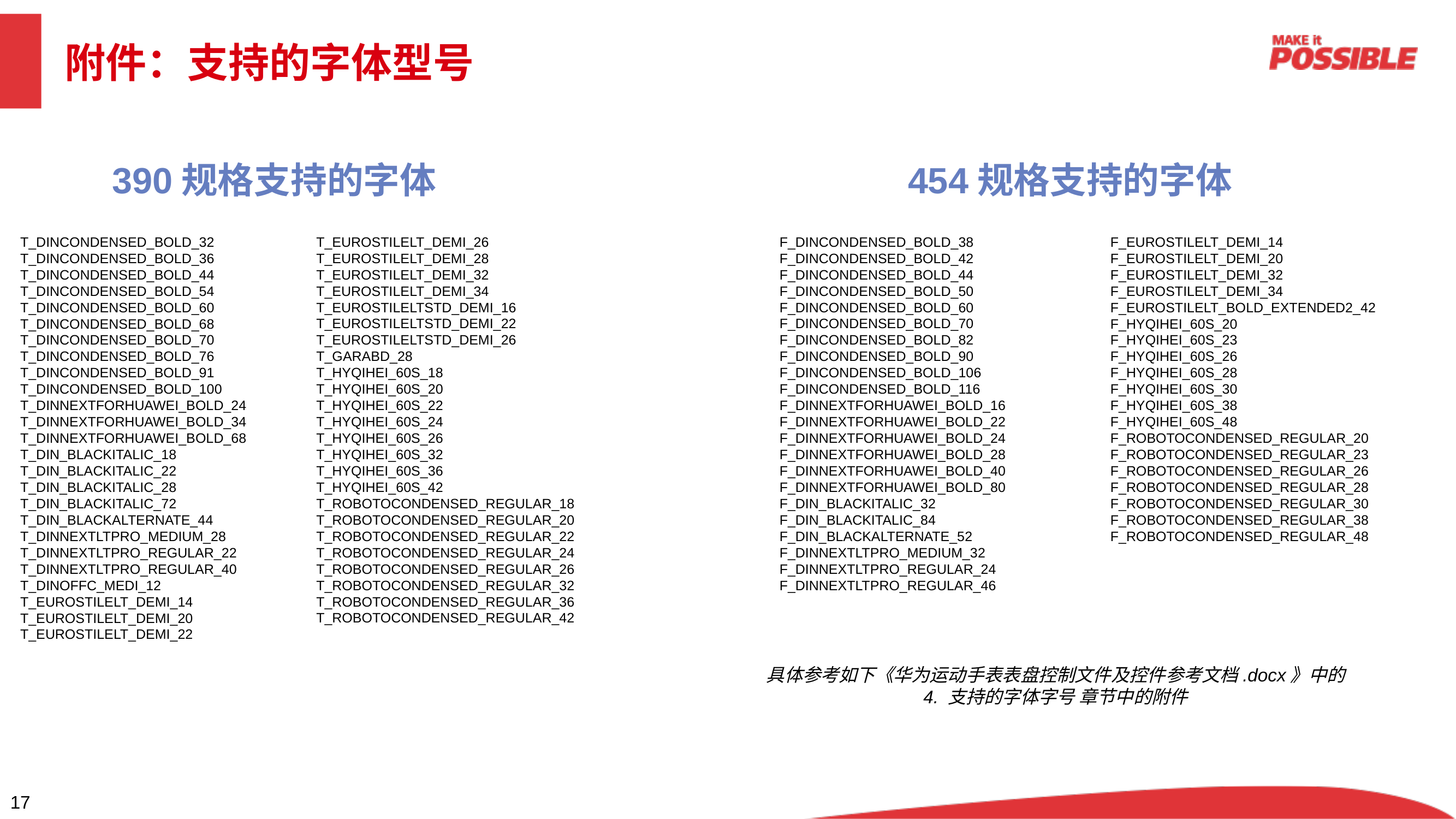

附件：支持的字体型号
390规格支持的字体
454规格支持的字体
T_DINCONDENSED_BOLD_32
T_DINCONDENSED_BOLD_36
T_DINCONDENSED_BOLD_44
T_DINCONDENSED_BOLD_54
T_DINCONDENSED_BOLD_60
T_DINCONDENSED_BOLD_68
T_DINCONDENSED_BOLD_70
T_DINCONDENSED_BOLD_76
T_DINCONDENSED_BOLD_91
T_DINCONDENSED_BOLD_100
T_DINNEXTFORHUAWEI_BOLD_24
T_DINNEXTFORHUAWEI_BOLD_34
T_DINNEXTFORHUAWEI_BOLD_68
T_DIN_BLACKITALIC_18
T_DIN_BLACKITALIC_22
T_DIN_BLACKITALIC_28
T_DIN_BLACKITALIC_72
T_DIN_BLACKALTERNATE_44
T_DINNEXTLTPRO_MEDIUM_28
T_DINNEXTLTPRO_REGULAR_22
T_DINNEXTLTPRO_REGULAR_40
T_DINOFFC_MEDI_12
T_EUROSTILELT_DEMI_14
T_EUROSTILELT_DEMI_20
T_EUROSTILELT_DEMI_22
T_EUROSTILELT_DEMI_26
T_EUROSTILELT_DEMI_28
T_EUROSTILELT_DEMI_32
T_EUROSTILELT_DEMI_34
T_EUROSTILELTSTD_DEMI_16
T_EUROSTILELTSTD_DEMI_22
T_EUROSTILELTSTD_DEMI_26
T_GARABD_28
T_HYQIHEI_60S_18
T_HYQIHEI_60S_20
T_HYQIHEI_60S_22
T_HYQIHEI_60S_24
T_HYQIHEI_60S_26
T_HYQIHEI_60S_32
T_HYQIHEI_60S_36
T_HYQIHEI_60S_42
T_ROBOTOCONDENSED_REGULAR_18
T_ROBOTOCONDENSED_REGULAR_20
T_ROBOTOCONDENSED_REGULAR_22
T_ROBOTOCONDENSED_REGULAR_24
T_ROBOTOCONDENSED_REGULAR_26
T_ROBOTOCONDENSED_REGULAR_32
T_ROBOTOCONDENSED_REGULAR_36
T_ROBOTOCONDENSED_REGULAR_42
F_DINCONDENSED_BOLD_38
F_DINCONDENSED_BOLD_42
F_DINCONDENSED_BOLD_44
F_DINCONDENSED_BOLD_50
F_DINCONDENSED_BOLD_60
F_DINCONDENSED_BOLD_70
F_DINCONDENSED_BOLD_82
F_DINCONDENSED_BOLD_90
F_DINCONDENSED_BOLD_106
F_DINCONDENSED_BOLD_116
F_DINNEXTFORHUAWEI_BOLD_16
F_DINNEXTFORHUAWEI_BOLD_22
F_DINNEXTFORHUAWEI_BOLD_24
F_DINNEXTFORHUAWEI_BOLD_28
F_DINNEXTFORHUAWEI_BOLD_40
F_DINNEXTFORHUAWEI_BOLD_80
F_DIN_BLACKITALIC_32
F_DIN_BLACKITALIC_84
F_DIN_BLACKALTERNATE_52
F_DINNEXTLTPRO_MEDIUM_32
F_DINNEXTLTPRO_REGULAR_24
F_DINNEXTLTPRO_REGULAR_46
F_EUROSTILELT_DEMI_14
F_EUROSTILELT_DEMI_20
F_EUROSTILELT_DEMI_32
F_EUROSTILELT_DEMI_34
F_EUROSTILELT_BOLD_EXTENDED2_42
F_HYQIHEI_60S_20
F_HYQIHEI_60S_23
F_HYQIHEI_60S_26
F_HYQIHEI_60S_28
F_HYQIHEI_60S_30
F_HYQIHEI_60S_38
F_HYQIHEI_60S_48
F_ROBOTOCONDENSED_REGULAR_20
F_ROBOTOCONDENSED_REGULAR_23
F_ROBOTOCONDENSED_REGULAR_26
F_ROBOTOCONDENSED_REGULAR_28
F_ROBOTOCONDENSED_REGULAR_30
F_ROBOTOCONDENSED_REGULAR_38
F_ROBOTOCONDENSED_REGULAR_48
具体参考如下《华为运动手表表盘控制文件及控件参考文档.docx》中的
4. 支持的字体字号 章节中的附件